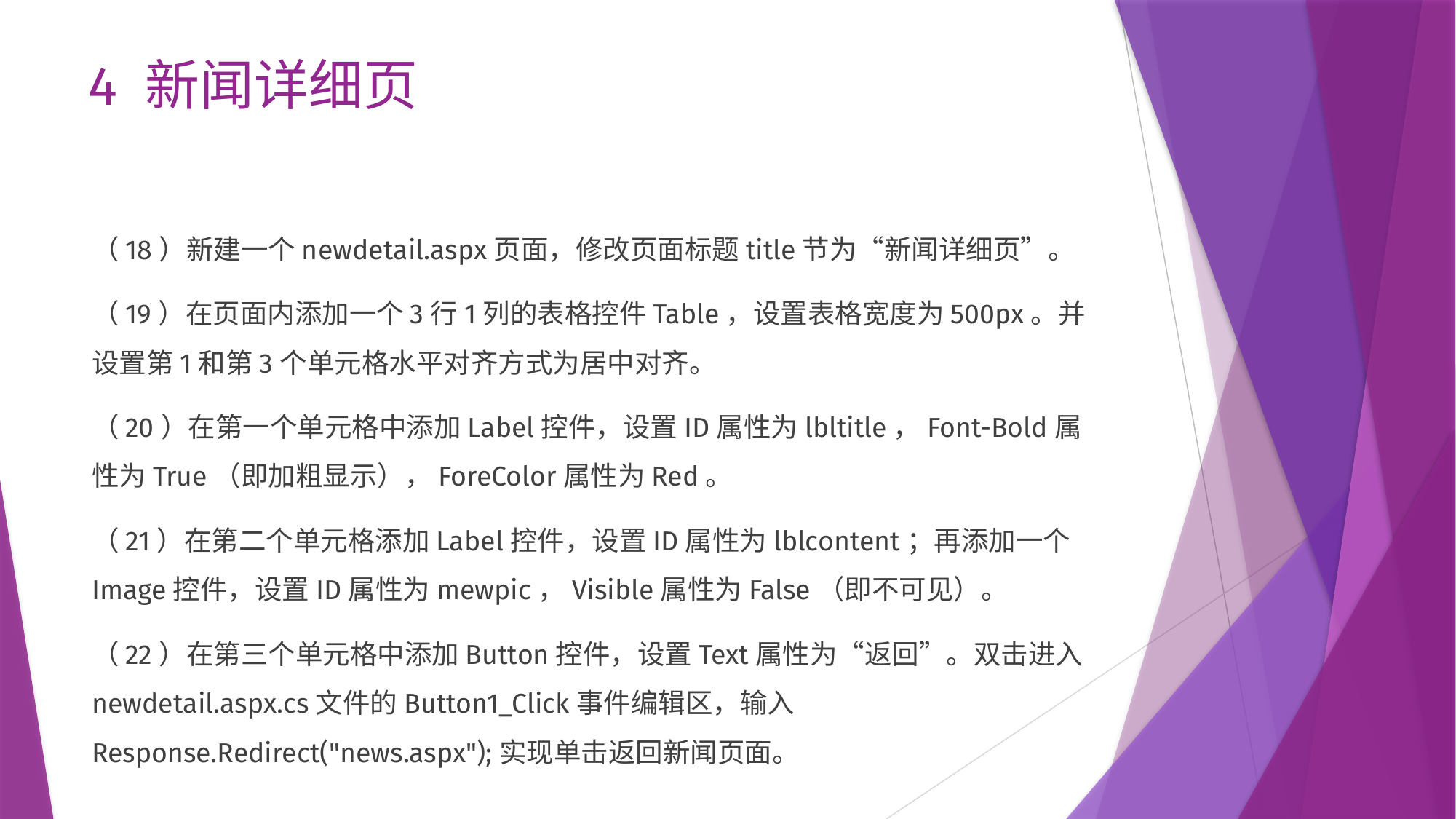

# 4 新闻详细页
（18）新建一个newdetail.aspx页面，修改页面标题title节为“新闻详细页”。
（19）在页面内添加一个3行1列的表格控件Table，设置表格宽度为500px。并设置第1和第3个单元格水平对齐方式为居中对齐。
（20）在第一个单元格中添加Label控件，设置ID属性为lbltitle，Font-Bold属性为True（即加粗显示），ForeColor属性为Red。
（21）在第二个单元格添加Label控件，设置ID属性为lblcontent；再添加一个Image控件，设置ID属性为mewpic，Visible属性为False（即不可见）。
（22）在第三个单元格中添加Button控件，设置Text属性为“返回”。双击进入newdetail.aspx.cs文件的Button1_Click事件编辑区，输入Response.Redirect("news.aspx");实现单击返回新闻页面。